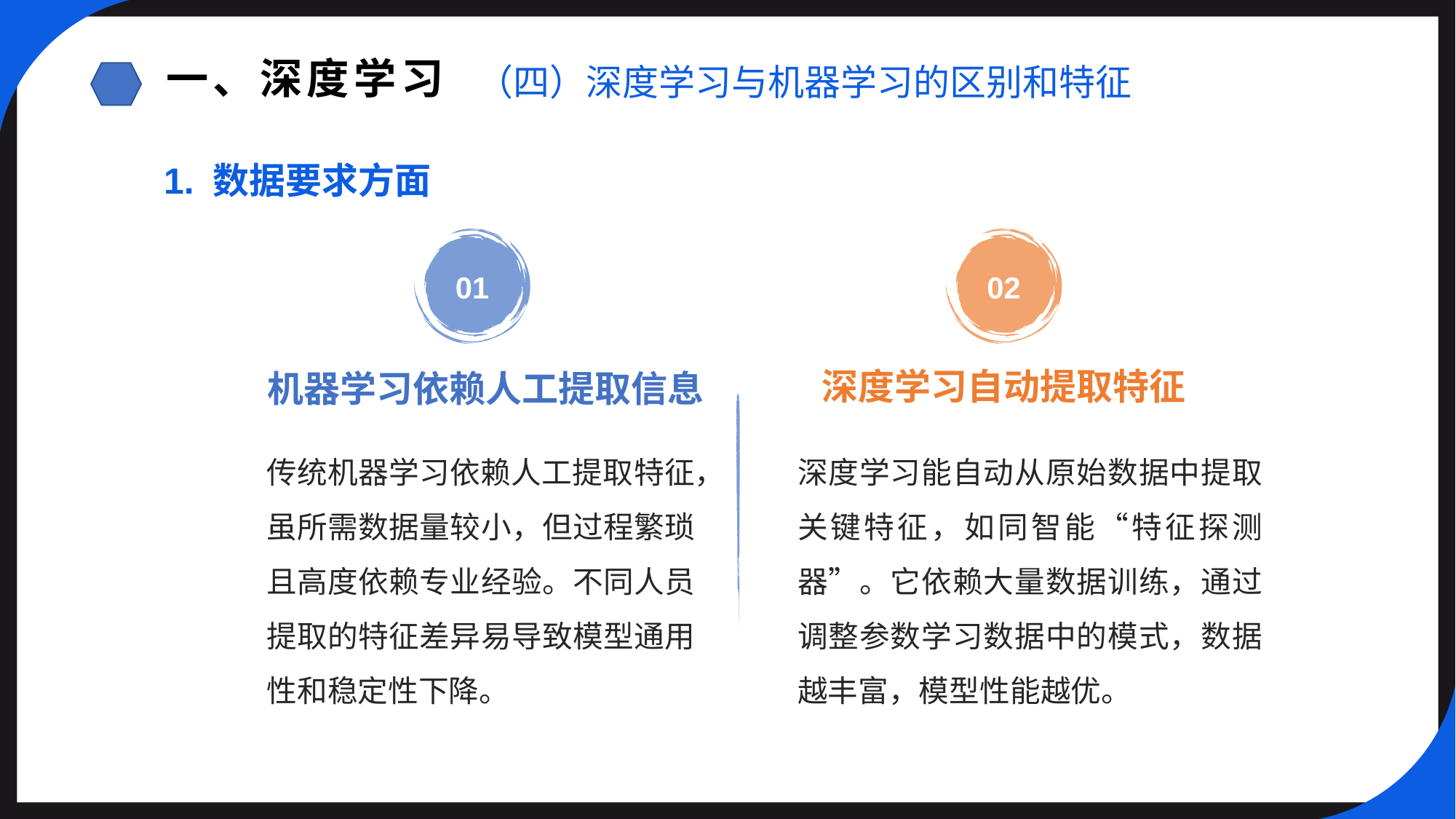

一、深度学习
（四）深度学习与机器学习的区别和特征
1. 数据要求方面
01
02
深度学习自动提取特征
机器学习依赖人工提取信息

传统机器学习依赖人工提取特征，虽所需数据量较小，但过程繁琐且高度依赖专业经验。不同人员提取的特征差异易导致模型通用性和稳定性下降。
深度学习能自动从原始数据中提取关键特征，如同智能“特征探测器”。它依赖大量数据训练，通过调整参数学习数据中的模式，数据越丰富，模型性能越优。